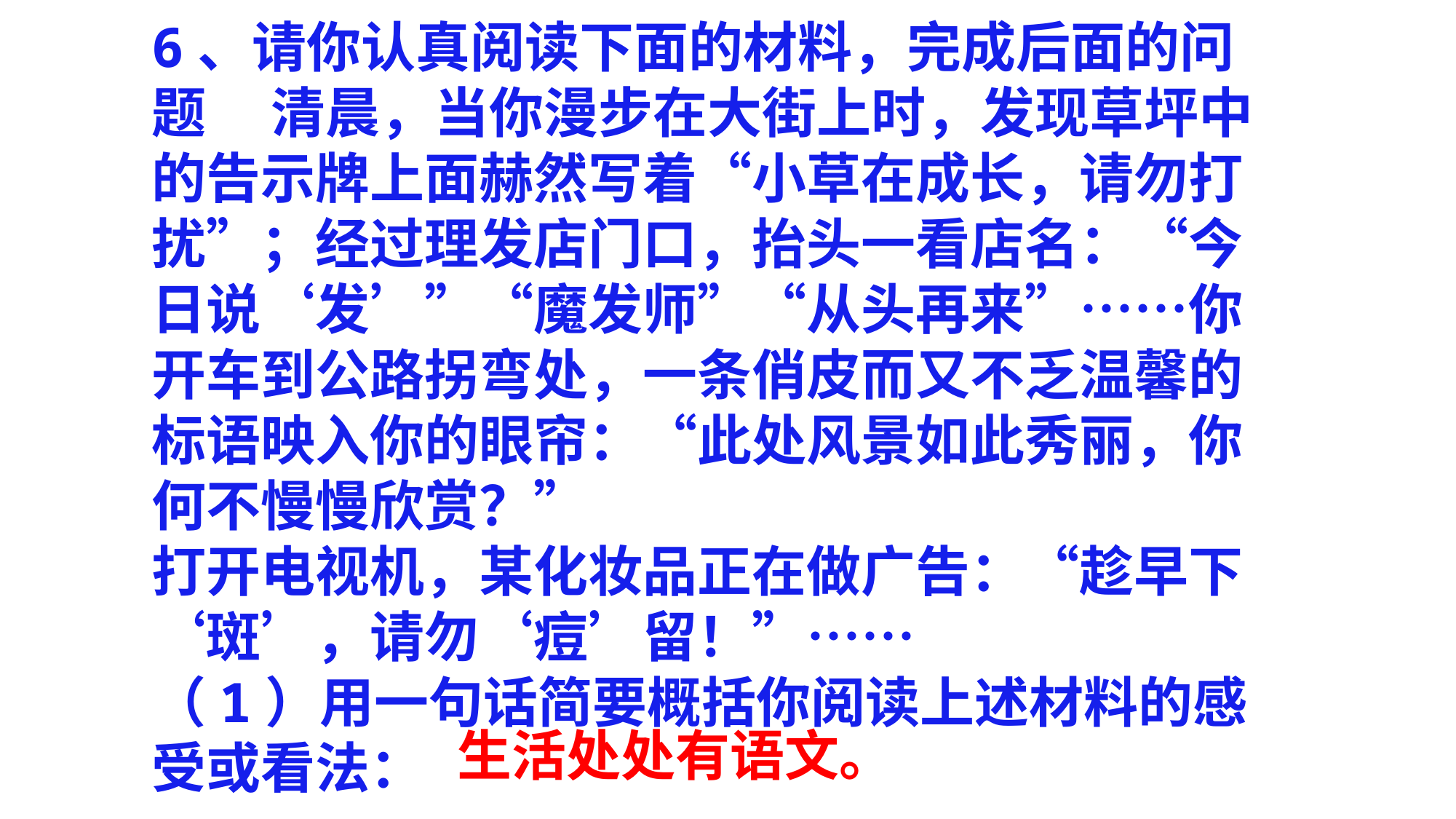

6、请你认真阅读下面的材料，完成后面的问题    清晨，当你漫步在大街上时，发现草坪中的告示牌上面赫然写着“小草在成长，请勿打扰”；经过理发店门口，抬头一看店名：“今日说‘发’”“魔发师”“从头再来”……你开车到公路拐弯处，一条俏皮而又不乏温馨的标语映入你的眼帘：“此处风景如此秀丽，你何不慢慢欣赏？”
打开电视机，某化妆品正在做广告：“趁早下‘斑’，请勿‘痘’留！”……
（1）用一句话简要概括你阅读上述材料的感受或看法：_________________________________
生活处处有语文。